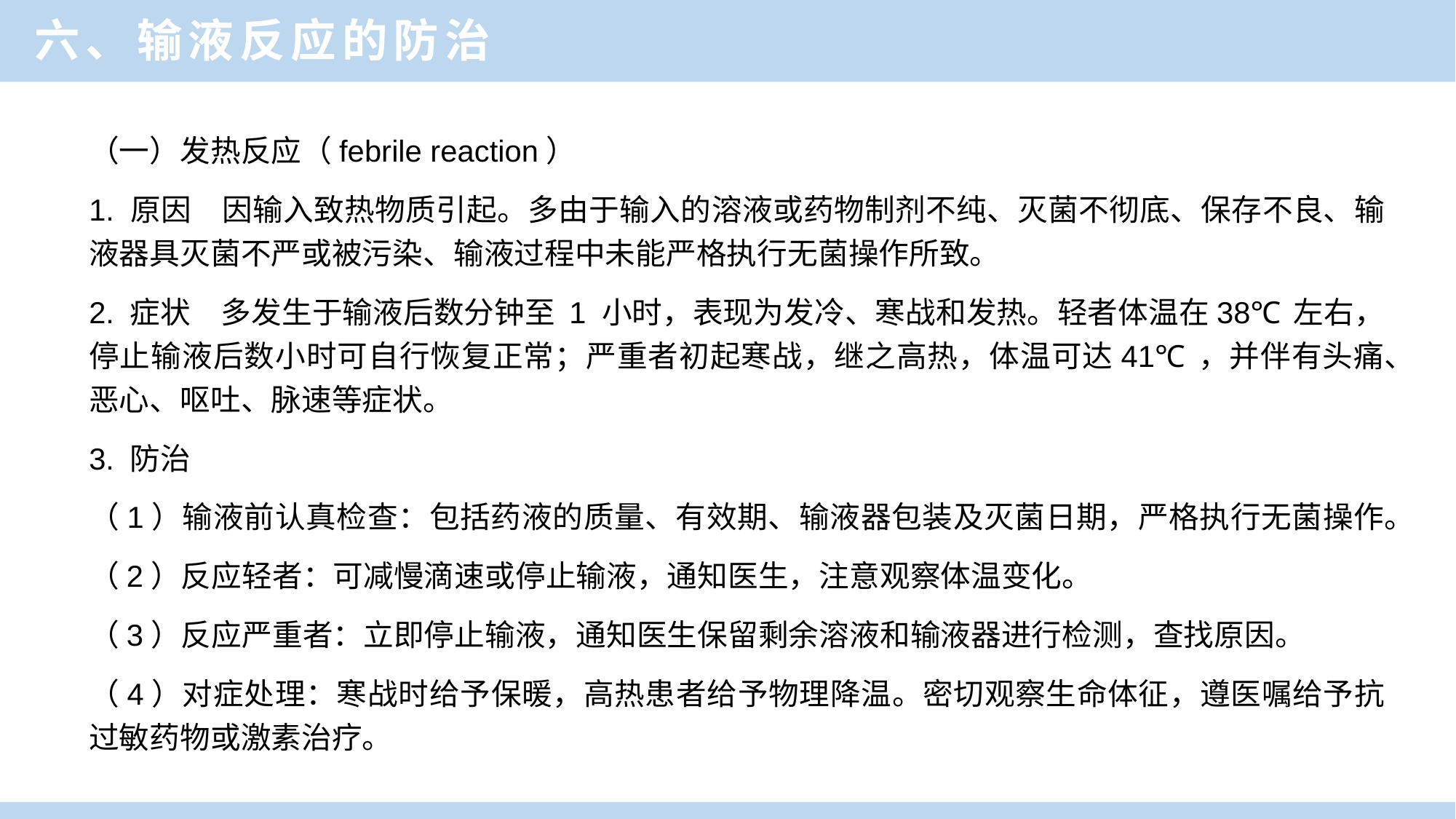

六、输液反应的防治
（一）发热反应（febrile reaction）
1. 原因　因输入致热物质引起。多由于输入的溶液或药物制剂不纯、灭菌不彻底、保存不良、输液器具灭菌不严或被污染、输液过程中未能严格执行无菌操作所致。
2. 症状　多发生于输液后数分钟至 1 小时，表现为发冷、寒战和发热。轻者体温在38℃左右，停止输液后数小时可自行恢复正常；严重者初起寒战，继之高热，体温可达41℃，并伴有头痛、恶心、呕吐、脉速等症状。
3. 防治
（1）输液前认真检查：包括药液的质量、有效期、输液器包装及灭菌日期，严格执行无菌操作。
（2）反应轻者：可减慢滴速或停止输液，通知医生，注意观察体温变化。
（3）反应严重者：立即停止输液，通知医生保留剩余溶液和输液器进行检测，查找原因。
（4）对症处理：寒战时给予保暖，高热患者给予物理降温。密切观察生命体征，遵医嘱给予抗过敏药物或激素治疗。